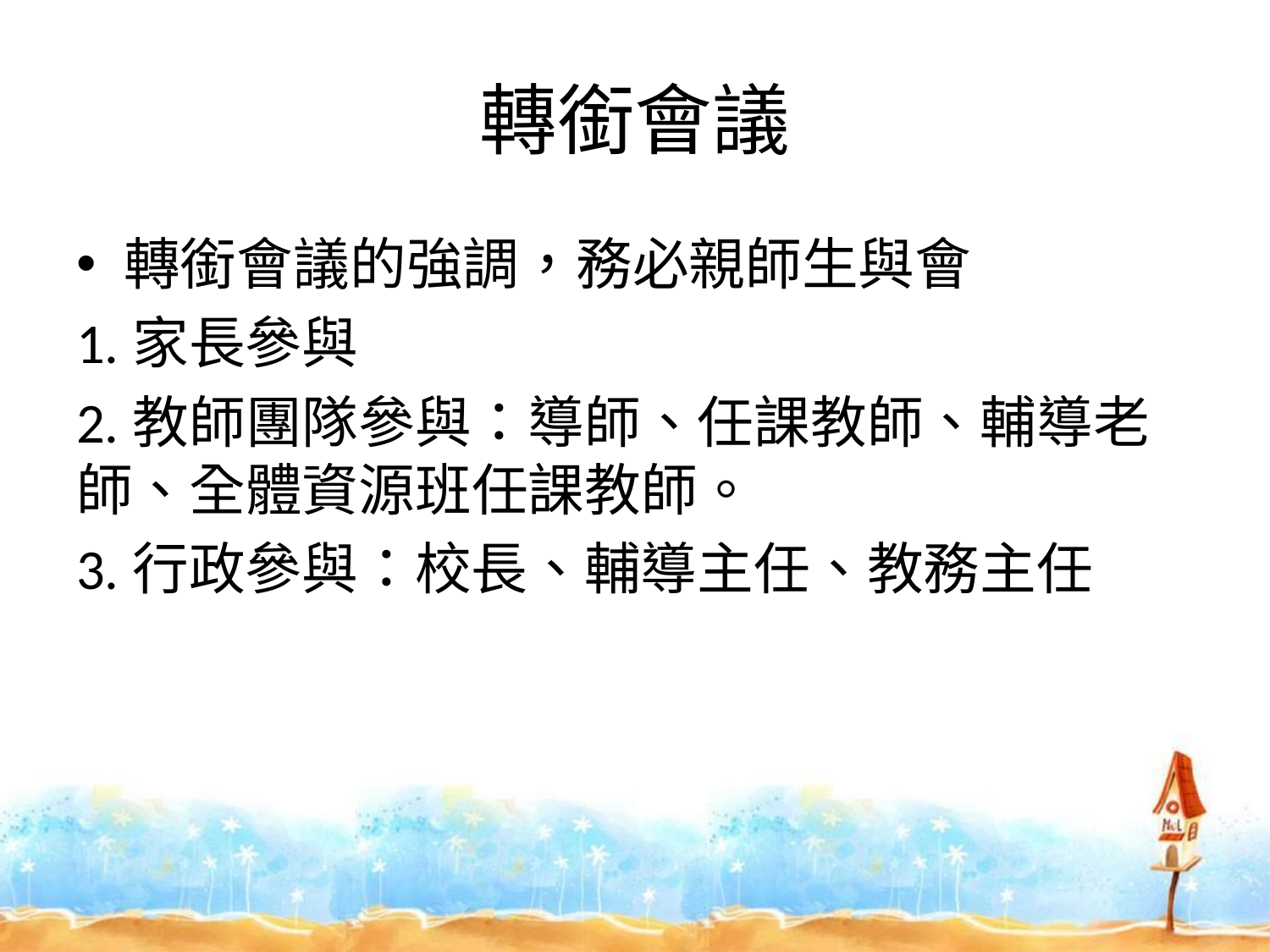

# 轉銜會議
轉銜會議的強調，務必親師生與會
1.家長參與
2.教師團隊參與：導師、任課教師、輔導老師、全體資源班任課教師。
3.行政參與：校長、輔導主任、教務主任